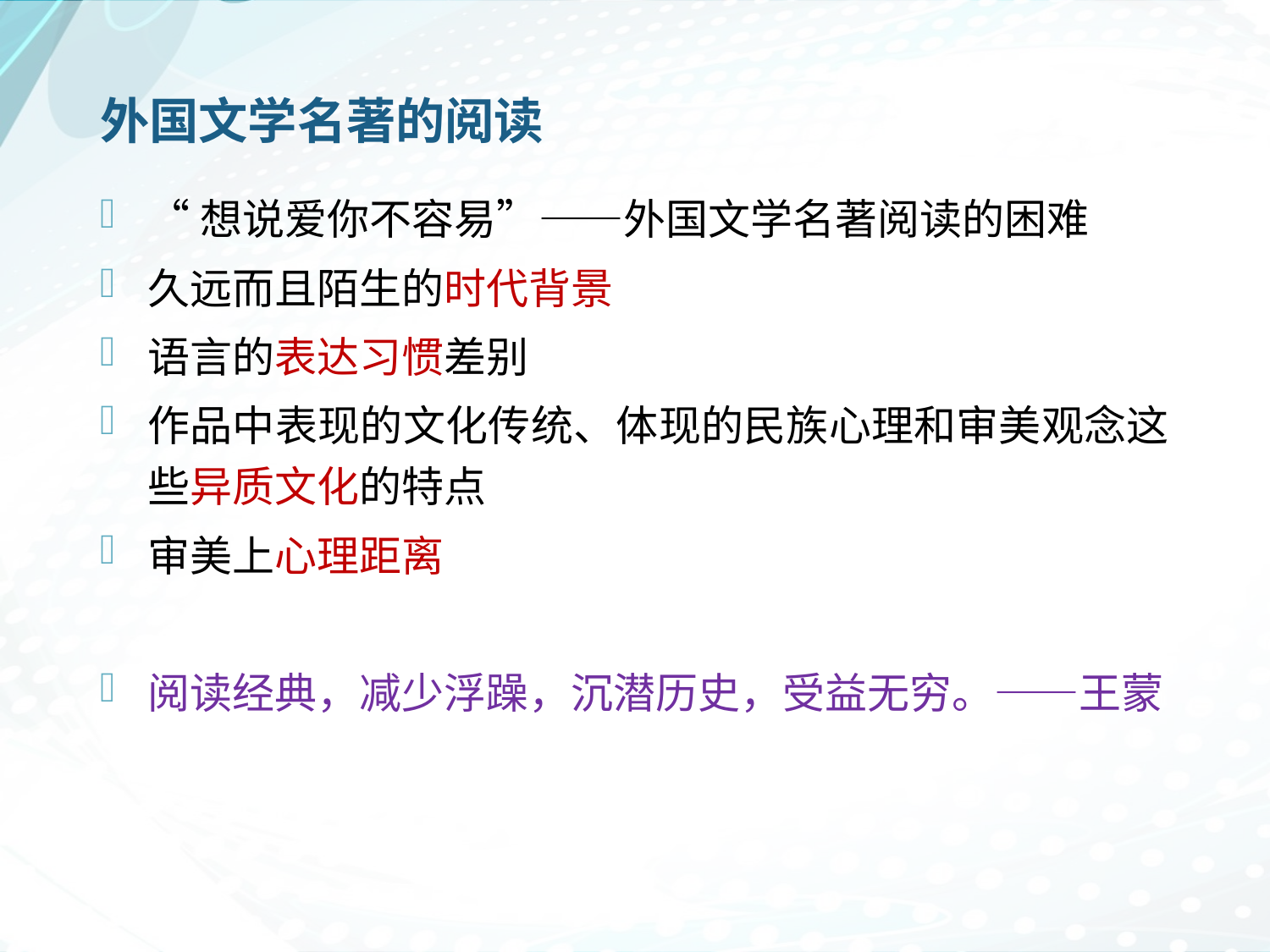

# 外国文学名著的阅读
“想说爱你不容易”——外国文学名著阅读的困难
久远而且陌生的时代背景
语言的表达习惯差别
作品中表现的文化传统、体现的民族心理和审美观念这些异质文化的特点
审美上心理距离

阅读经典，减少浮躁，沉潜历史，受益无穷。——王蒙